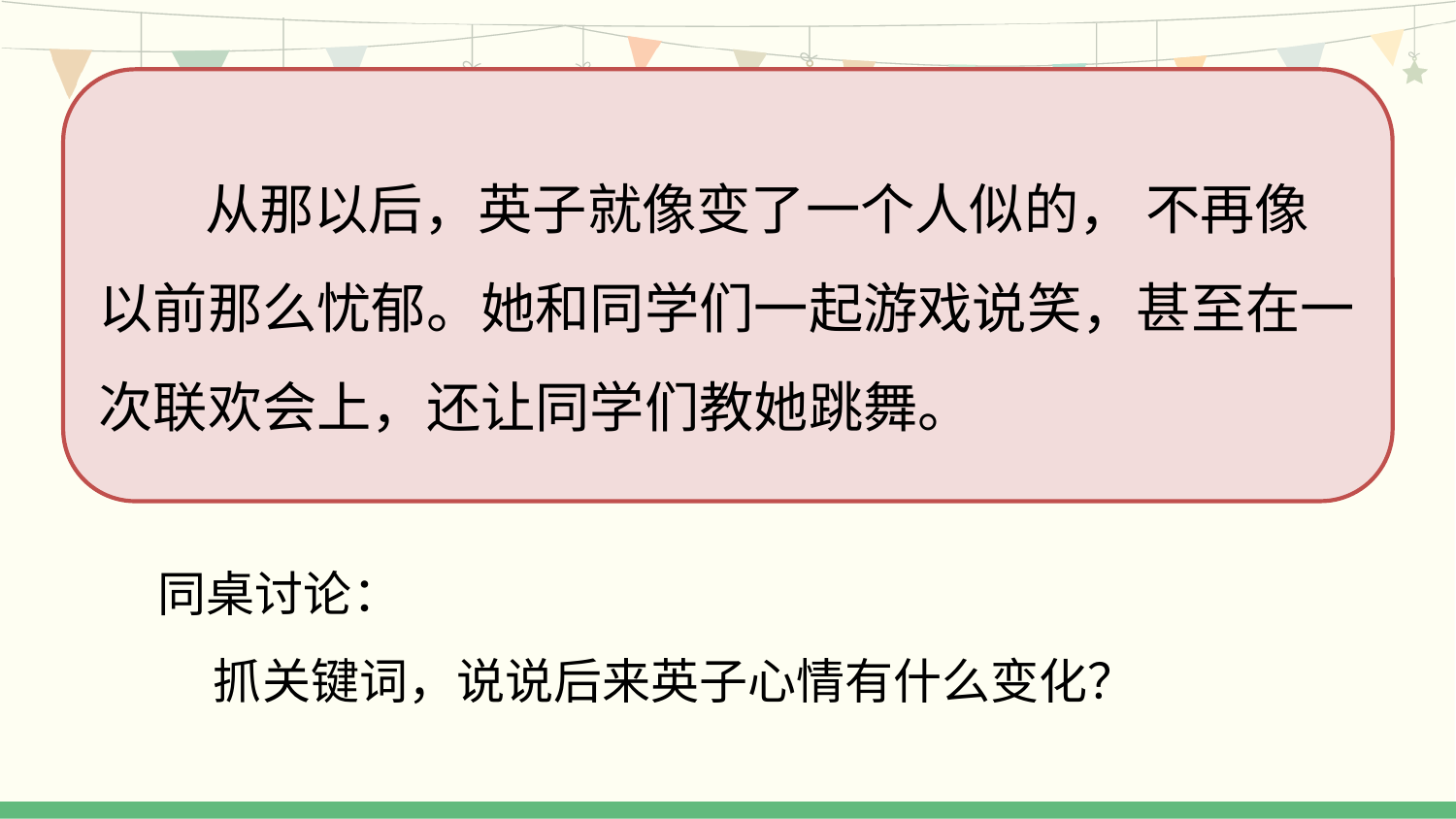

从那以后，英子就像变了一个人似的， 不再像以前那么忧郁。她和同学们一起游戏说笑，甚至在一次联欢会上，还让同学们教她跳舞。

同桌讨论：

    抓关键词，说说后来英子心情有什么变化？